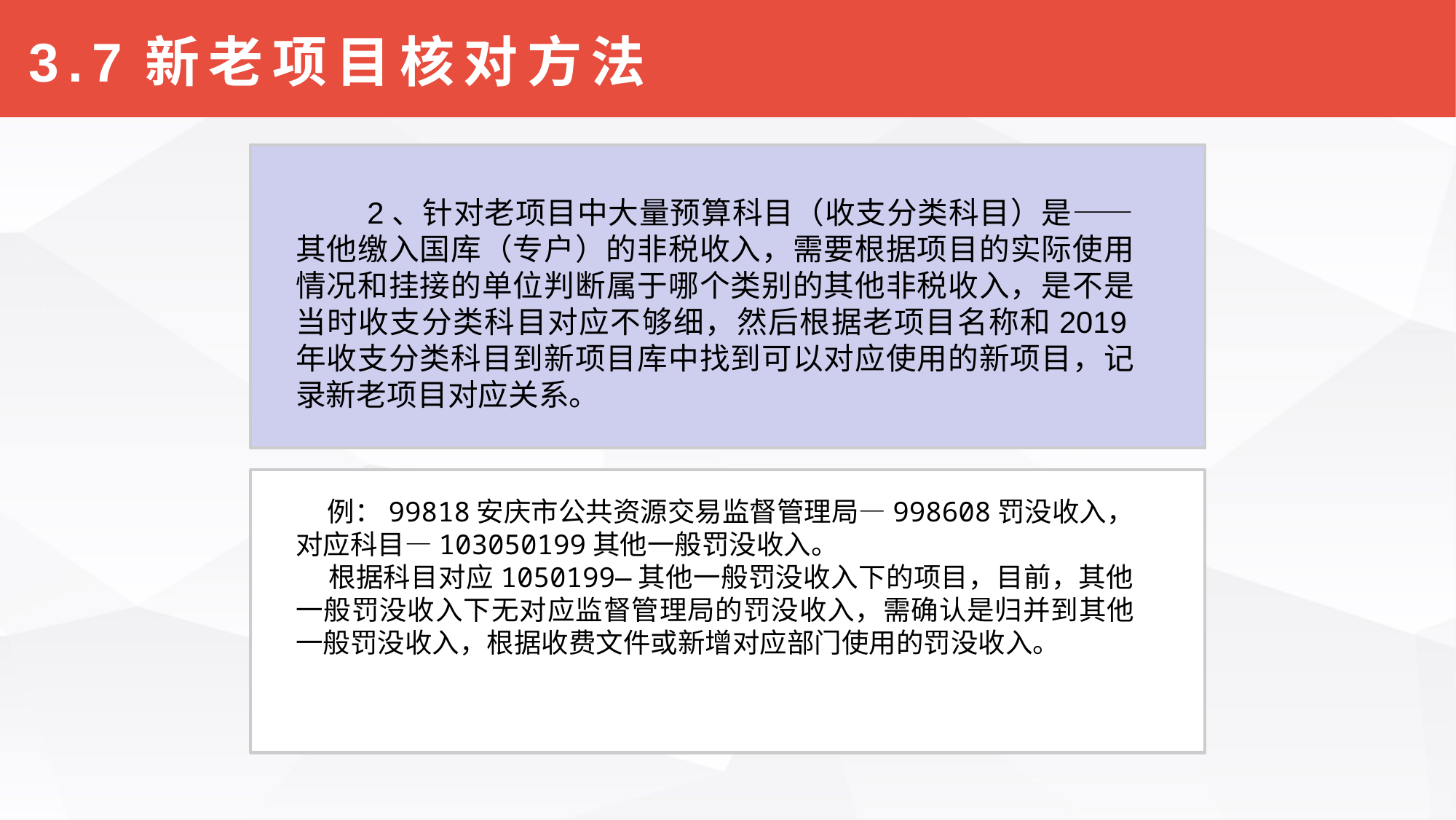

# 3.7新老项目核对方法

        2、针对老项目中大量预算科目（收支分类科目）是——其他缴入国库（专户）的非税收入，需要根据项目的实际使用情况和挂接的单位判断属于哪个类别的其他非税收入，是不是当时收支分类科目对应不够细，然后根据老项目名称和2019年收支分类科目到新项目库中找到可以对应使用的新项目，记录新老项目对应关系。

    例：99818安庆市公共资源交易监督管理局—998608罚没收入，对应科目—103050199其他一般罚没收入。
    根据科目对应1050199—其他一般罚没收入下的项目，目前，其他一般罚没收入下无对应监督管理局的罚没收入，需确认是归并到其他一般罚没收入，根据收费文件或新增对应部门使用的罚没收入。